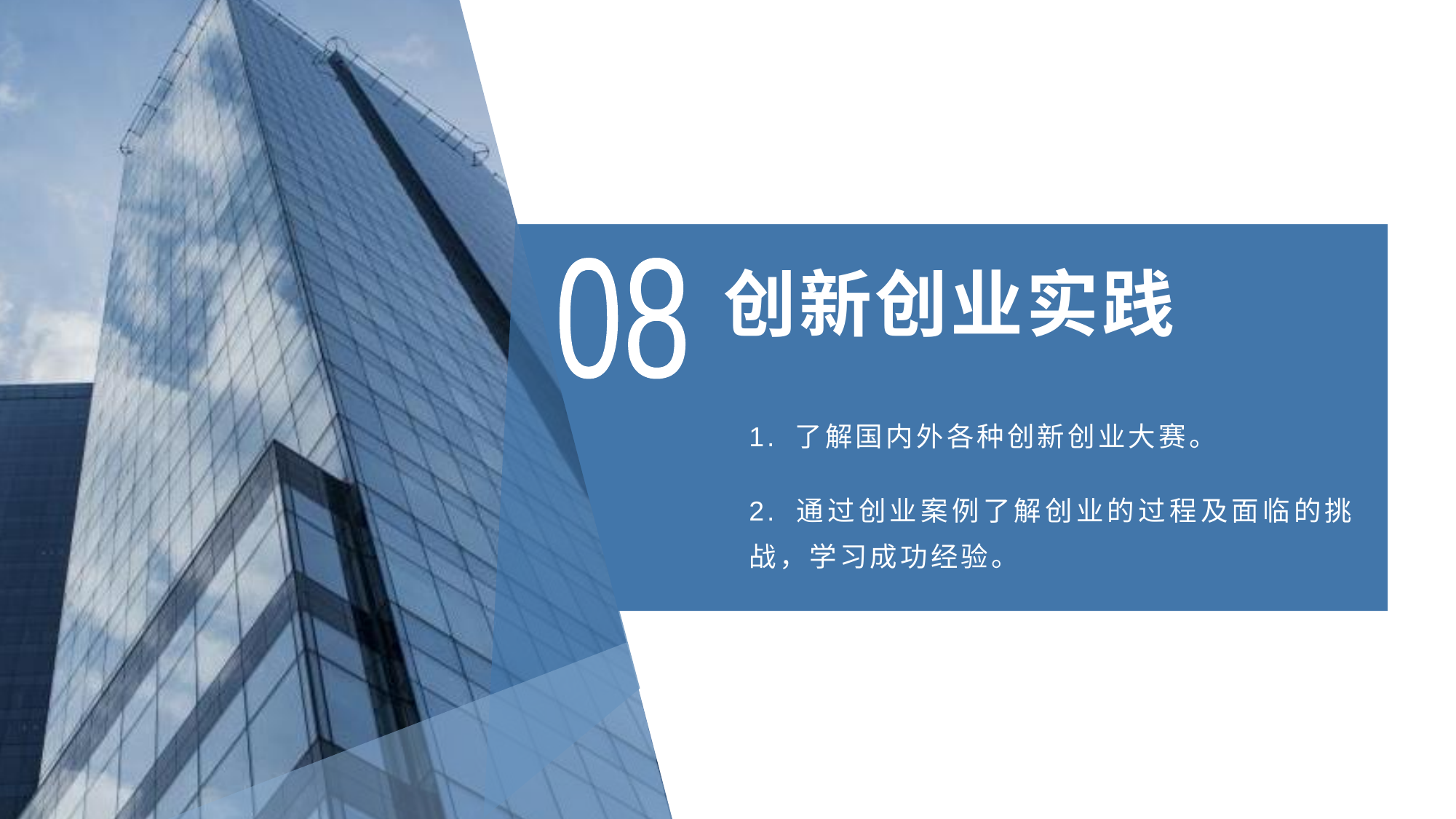

# 创新创业实践
08
1. 了解国内外各种创新创业大赛。
2. 通过创业案例了解创业的过程及面临的挑战，学习成功经验。